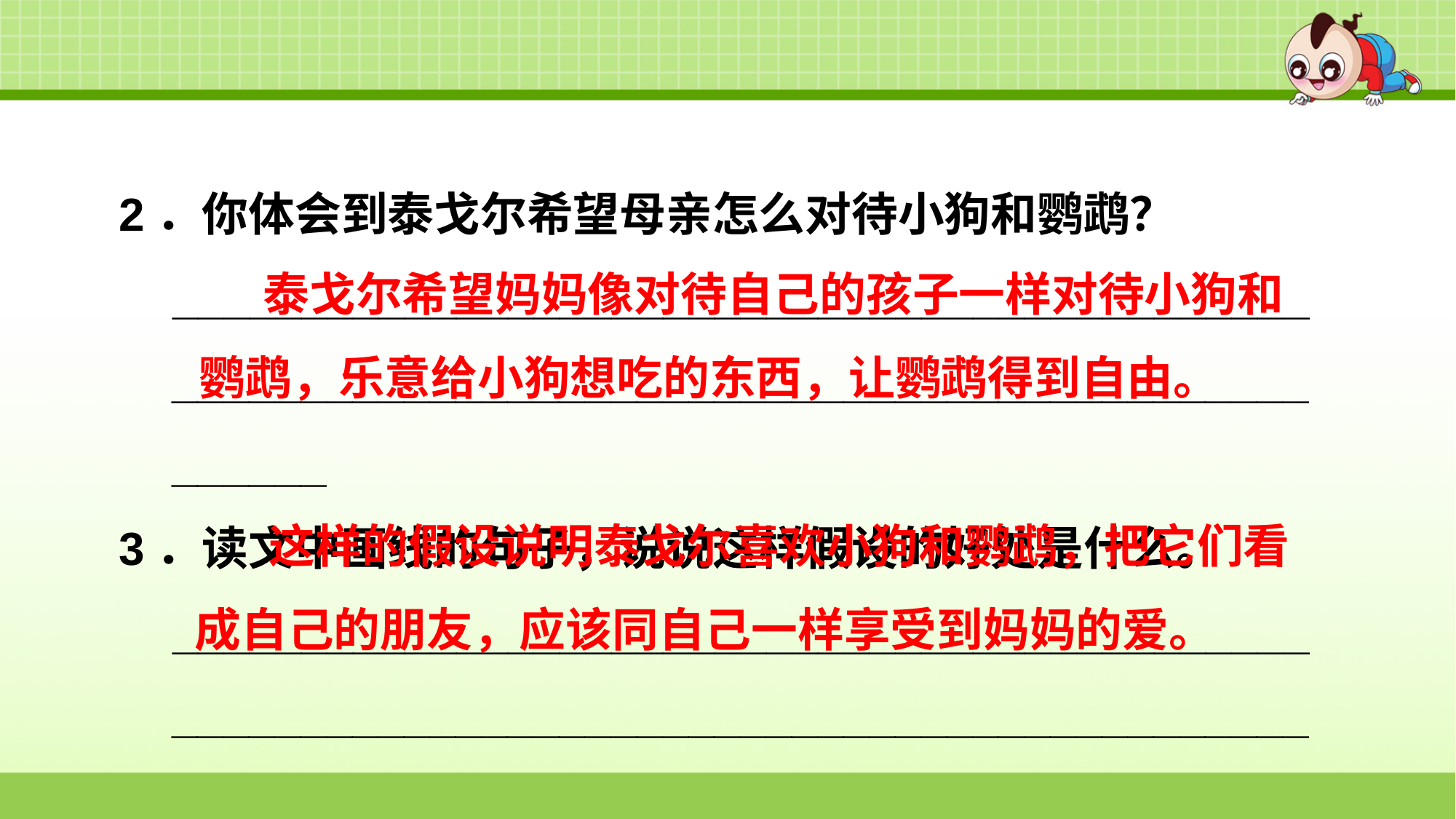

2．你体会到泰戈尔希望母亲怎么对待小狗和鹦鹉？
______________________________________________________________________________________________
3．读文中画线的句子，说说这样假设的好处是什么。
______________________________________________________________________________________________
泰戈尔希望妈妈像对待自己的孩子一样对待小狗和鹦鹉，乐意给小狗想吃的东西，让鹦鹉得到自由。
这样的假设说明泰戈尔喜欢小狗和鹦鹉，把它们看成自己的朋友，应该同自己一样享受到妈妈的爱。